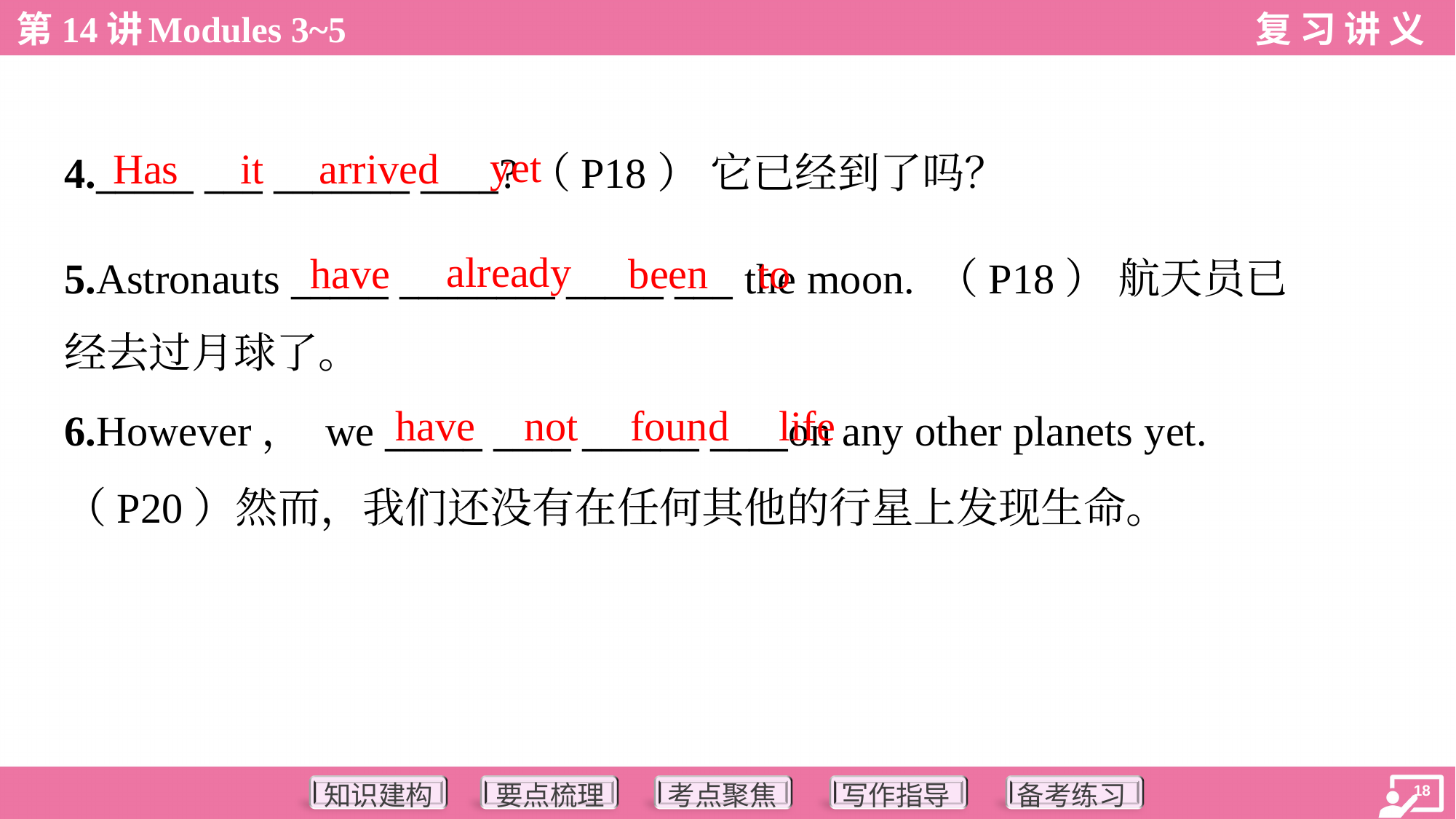

yet
Has
it
arrived
4._____ ___ _______ ____?（P18） 它已经到了吗？
already
have
been
to
5.Astronauts _____ ________ _____ ___ the moon. （P18） 航天员已
经去过月球了。
have
not
found
life
6.However， we _____ ____ ______ ____on any other planets yet.
（P20）然而，我们还没有在任何其他的行星上发现生命。